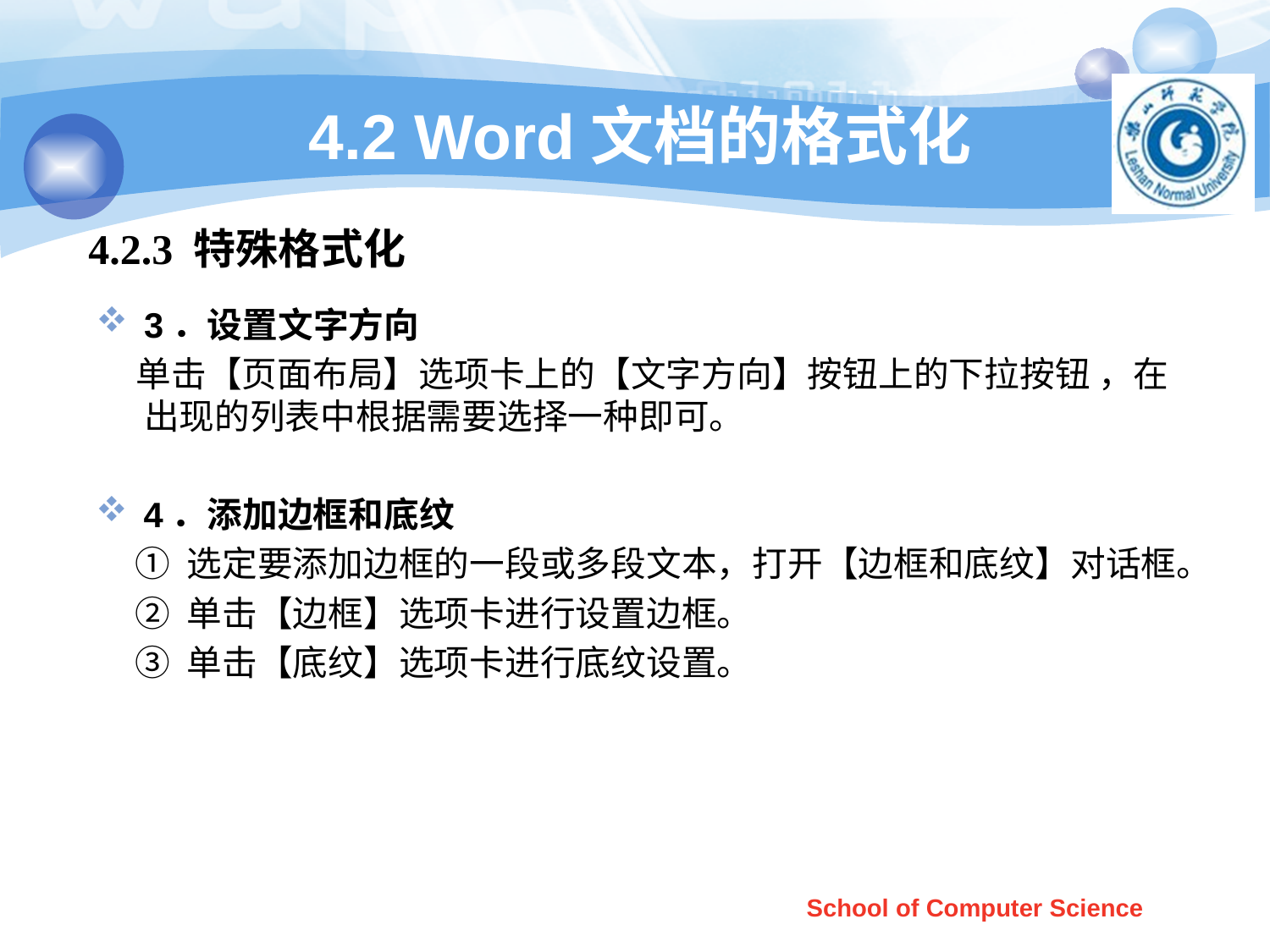

# 4.2 Word文档的格式化
4.2.3 特殊格式化
3．设置文字方向
    单击【页面布局】选项卡上的【文字方向】按钮上的下拉按钮 ，在出现的列表中根据需要选择一种即可。

4．添加边框和底纹
     ① 选定要添加边框的一段或多段文本，打开【边框和底纹】对话框。
     ② 单击【边框】选项卡进行设置边框。
     ③ 单击【底纹】选项卡进行底纹设置。
School of Computer Science